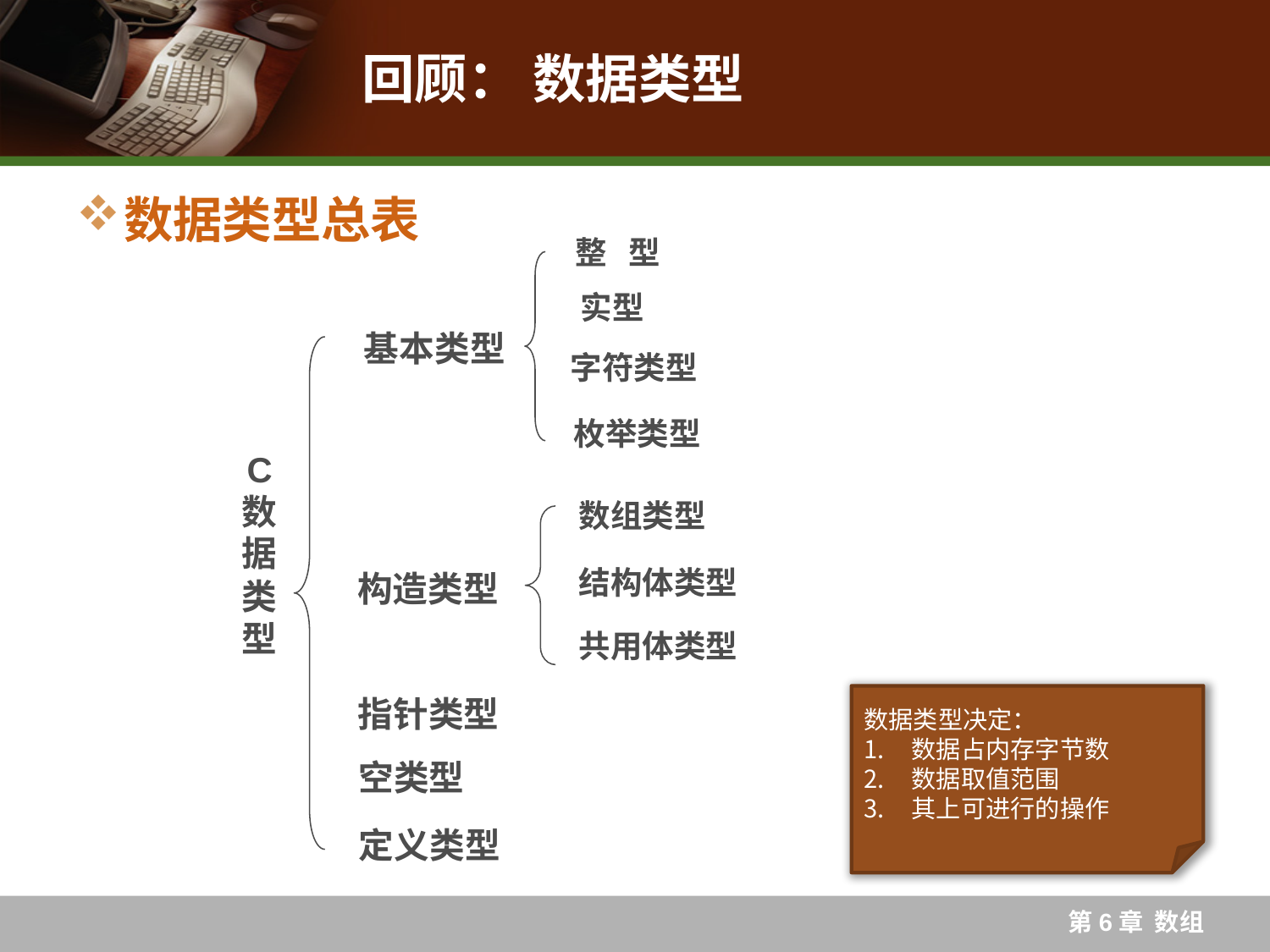

# 回顾： 数据类型
数据类型总表
整   型

实型
基本类型

字符类型
枚举类型
C
数
据
类
型
数组类型

结构体类型
构造类型

共用体类型
指针类型
空类型
定义类型
数据类型决定：
数据占内存字节数
数据取值范围
其上可进行的操作
第6章  数组